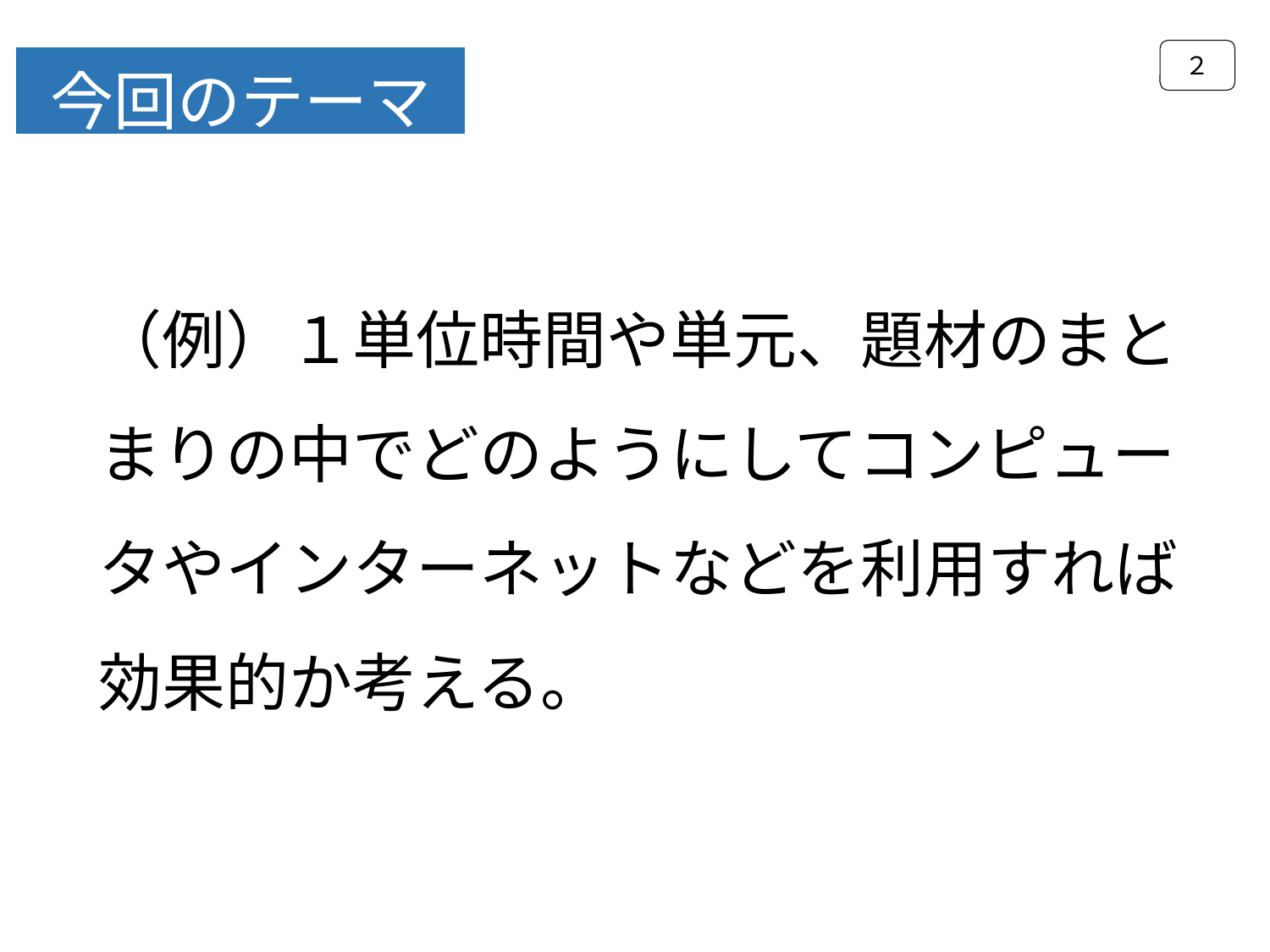

２
今回のテーマ
（例）１単位時間や単元、題材のまとまりの中でどのようにしてコンピュータやインターネットなどを利用すれば効果的か考える。